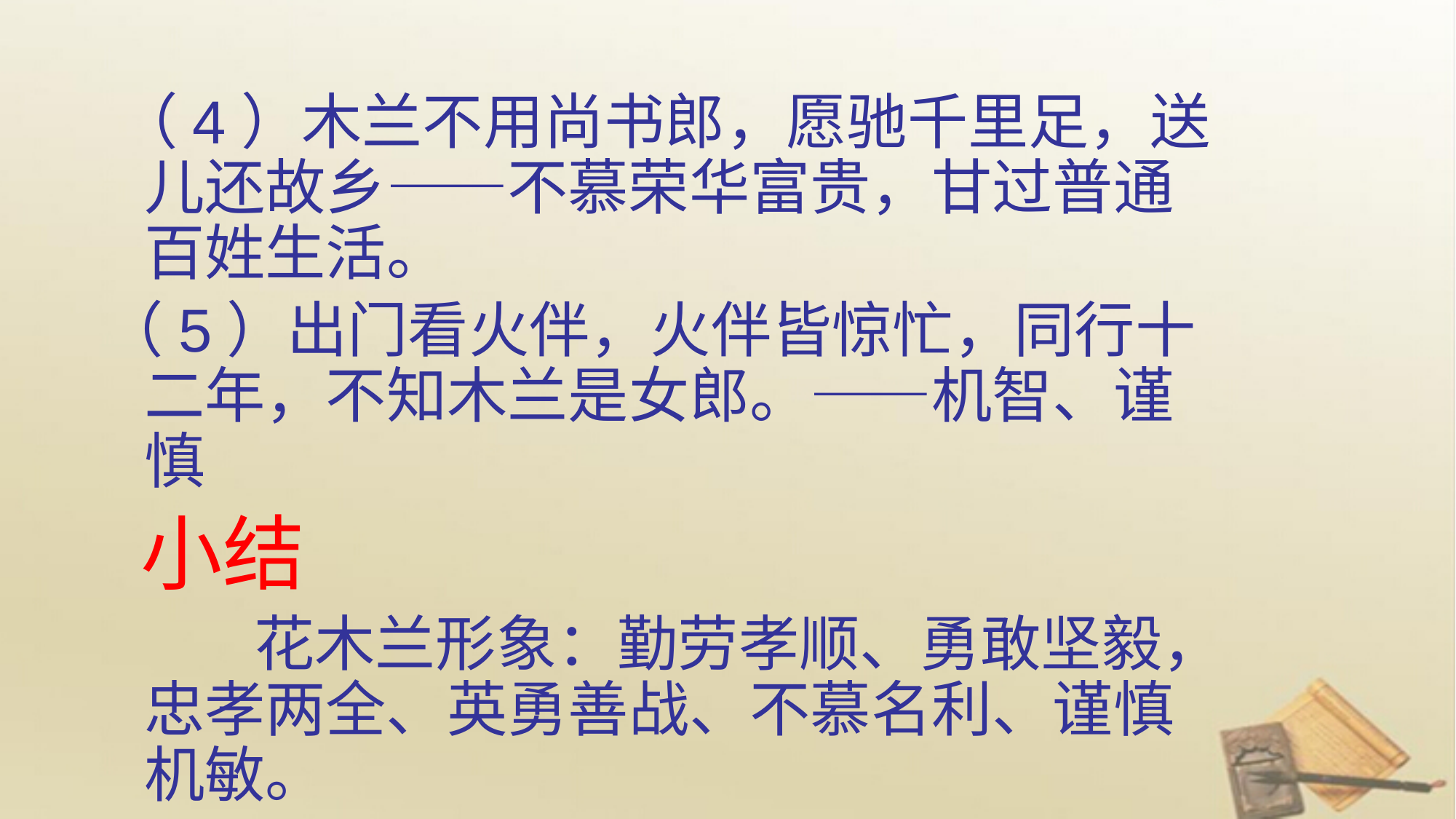

（4）木兰不用尚书郎，愿驰千里足，送儿还故乡——不慕荣华富贵，甘过普通百姓生活。
（5）出门看火伴，火伴皆惊忙，同行十二年，不知木兰是女郎。——机智、谨慎
 小结
          花木兰形象：勤劳孝顺、勇敢坚毅，忠孝两全、英勇善战、不慕名利、谨慎机敏。